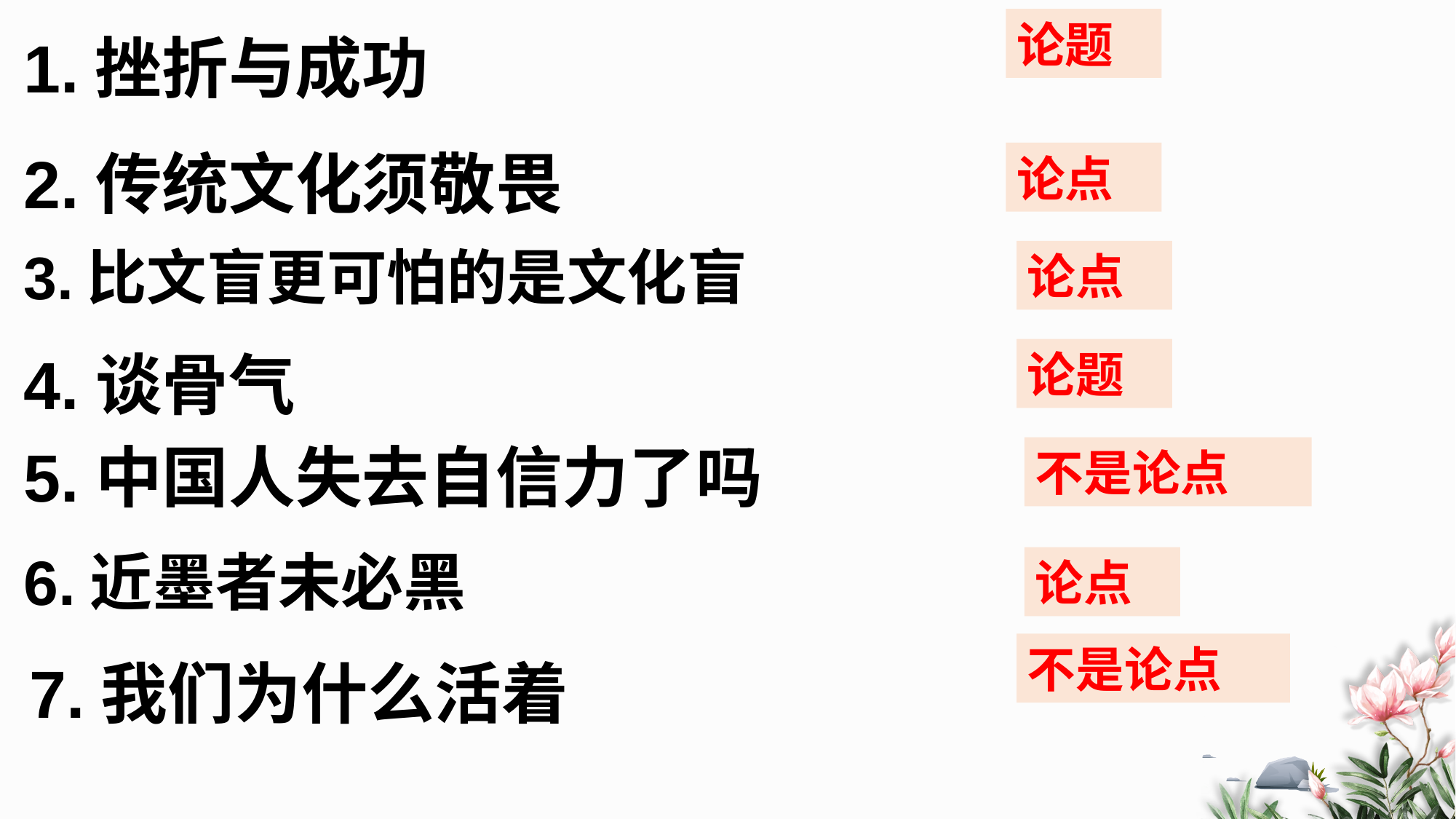

# 1.挫折与成功
论题
2.传统文化须敬畏
论点
论点
3.比文盲更可怕的是文化盲

论题
4.谈骨气

不是论点
5.中国人失去自信力了吗

6.近墨者未必黑
论点
不是论点
7.我们为什么活着